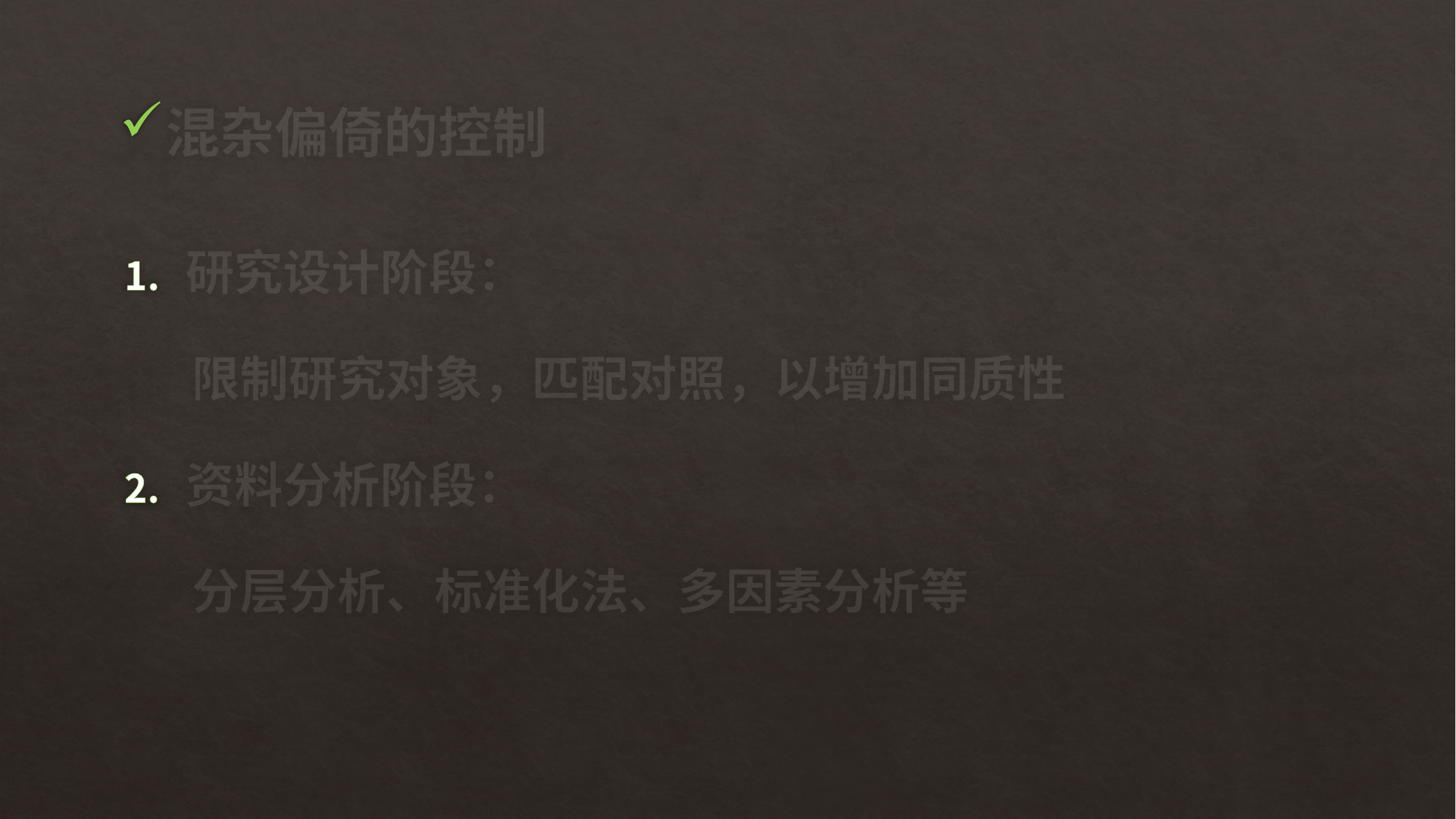

# 混杂偏倚的控制
研究设计阶段：
     限制研究对象，匹配对照，以增加同质性
资料分析阶段：
     分层分析、标准化法、多因素分析等